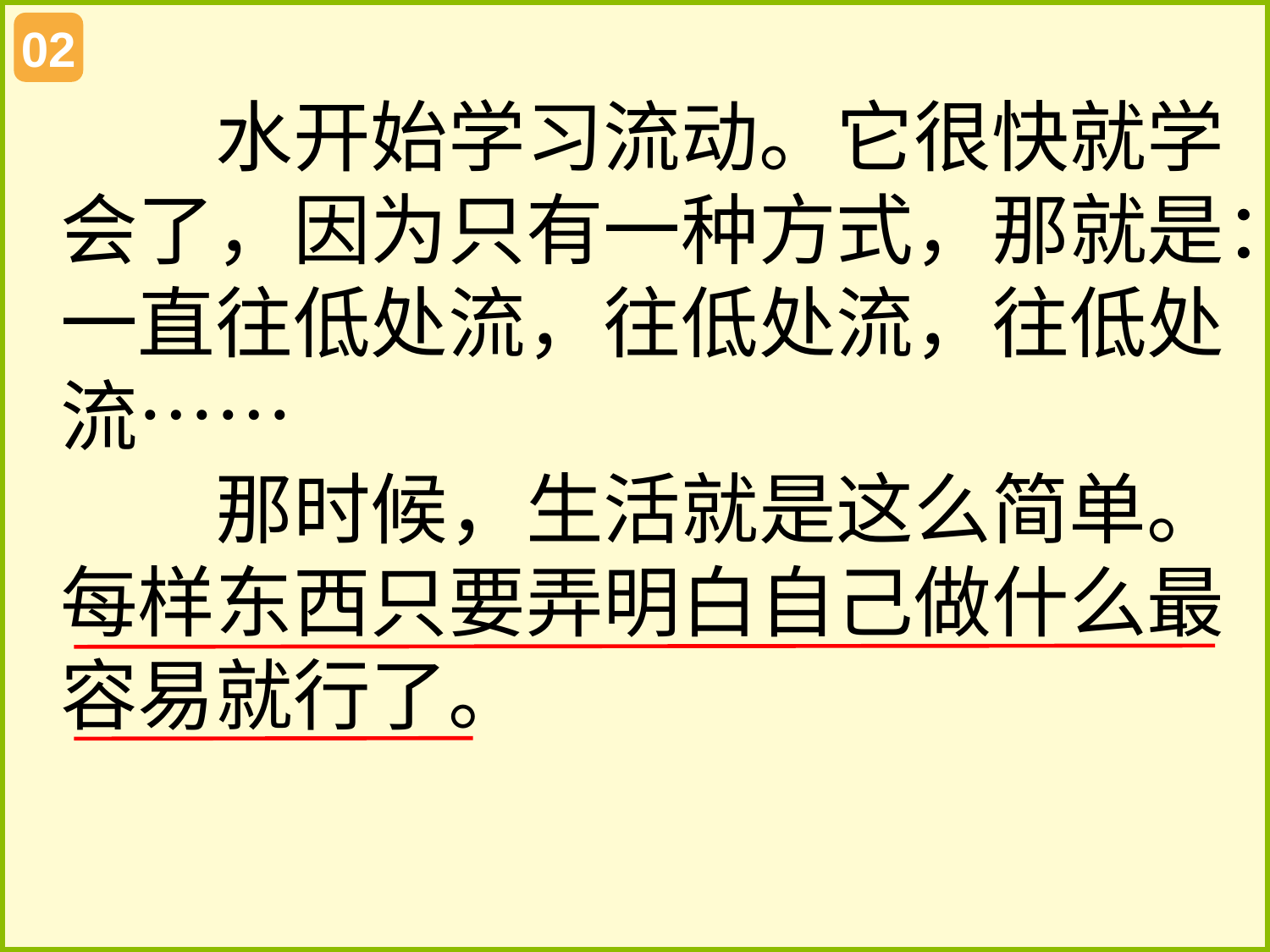

02
水开始学习流动。它很快就学会了，因为只有一种方式，那就是：一直往低处流，往低处流，往低处流……
那时候，生活就是这么简单。每样东西只要弄明白自己做什么最容易就行了。